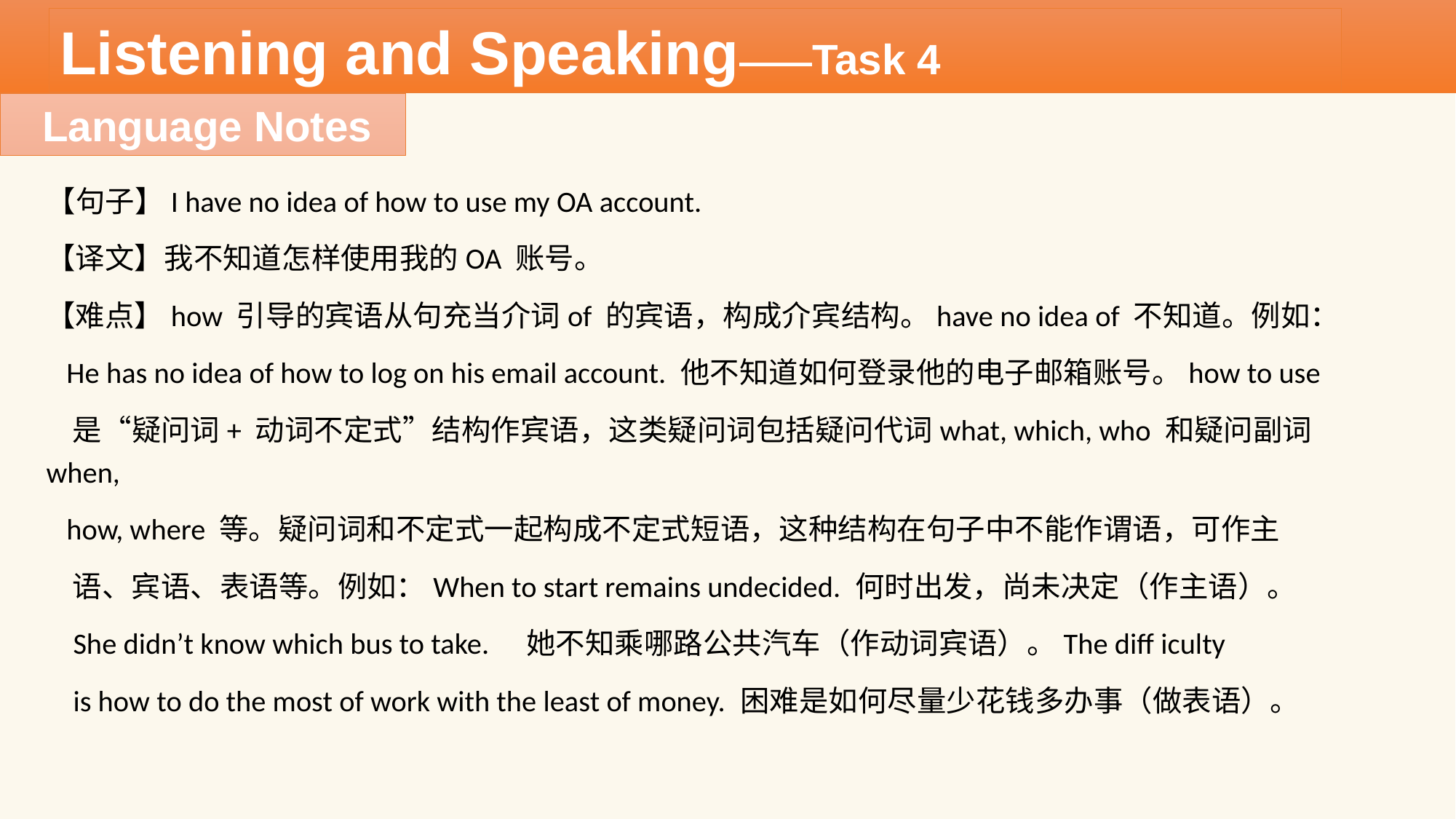

Listening and Speaking——Task 4
Language Notes
【句子】I have no idea of how to use my OA account.
【译文】我不知道怎样使用我的OA 账号。
【难点】how 引导的宾语从句充当介词of 的宾语，构成介宾结构。have no idea of 不知道。例如：
   He has no idea of how to log on his email account. 他不知道如何登录他的电子邮箱账号。how to use
   是“疑问词+ 动词不定式”结构作宾语，这类疑问词包括疑问代词what, which, who 和疑问副词when,
   how, where 等。疑问词和不定式一起构成不定式短语，这种结构在句子中不能作谓语，可作主
   语、宾语、表语等。例如：When to start remains undecided. 何时出发，尚未决定（作主语）。
    She didn’t know which bus to take.　她不知乘哪路公共汽车（作动词宾语）。The diff iculty
    is how to do the most of work with the least of money. 困难是如何尽量少花钱多办事（做表语）。